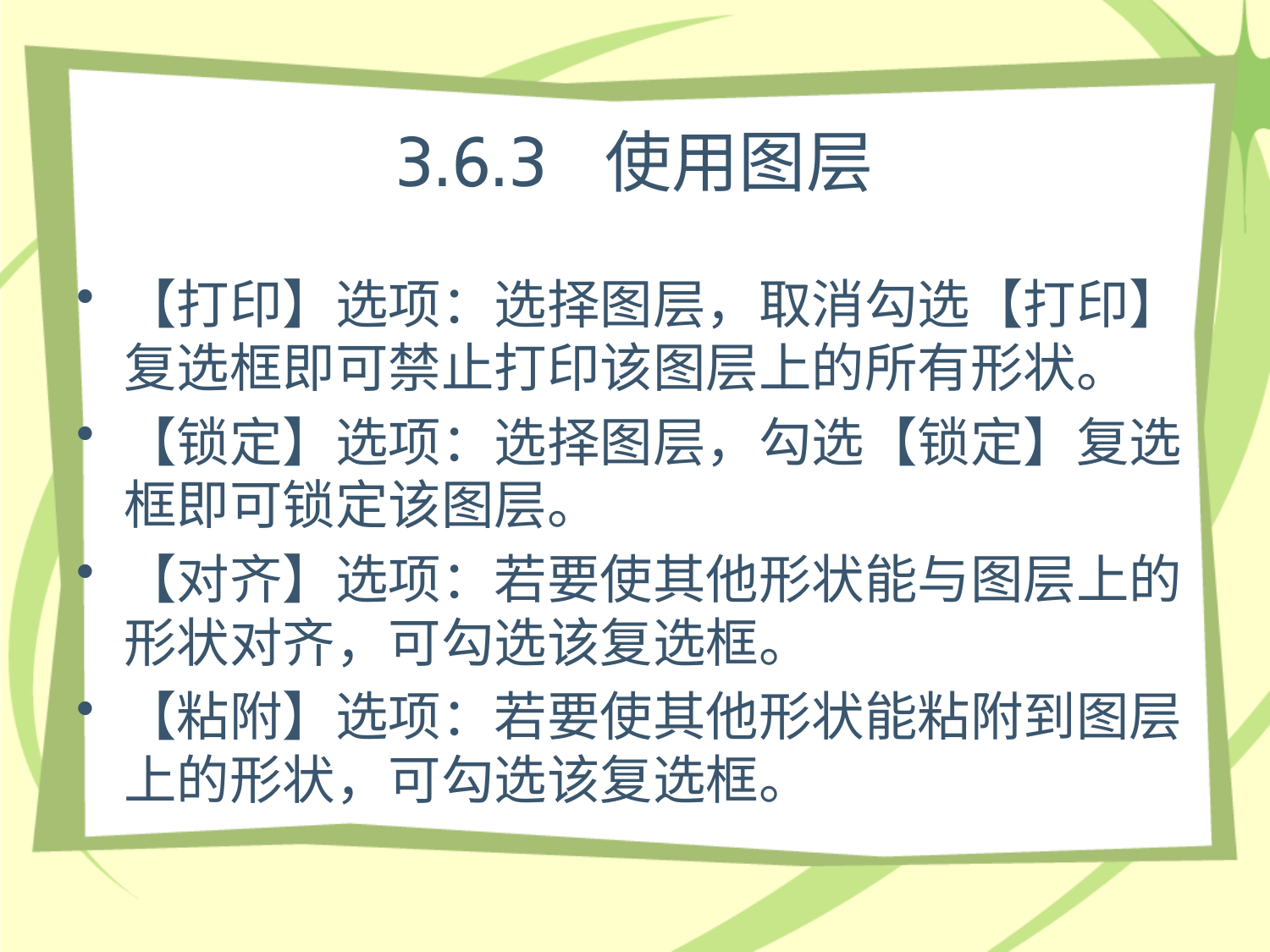

# 3.6.3  使用图层
【打印】选项：选择图层，取消勾选【打印】复选框即可禁止打印该图层上的所有形状。
【锁定】选项：选择图层，勾选【锁定】复选框即可锁定该图层。
【对齐】选项：若要使其他形状能与图层上的形状对齐，可勾选该复选框。
【粘附】选项：若要使其他形状能粘附到图层上的形状，可勾选该复选框。